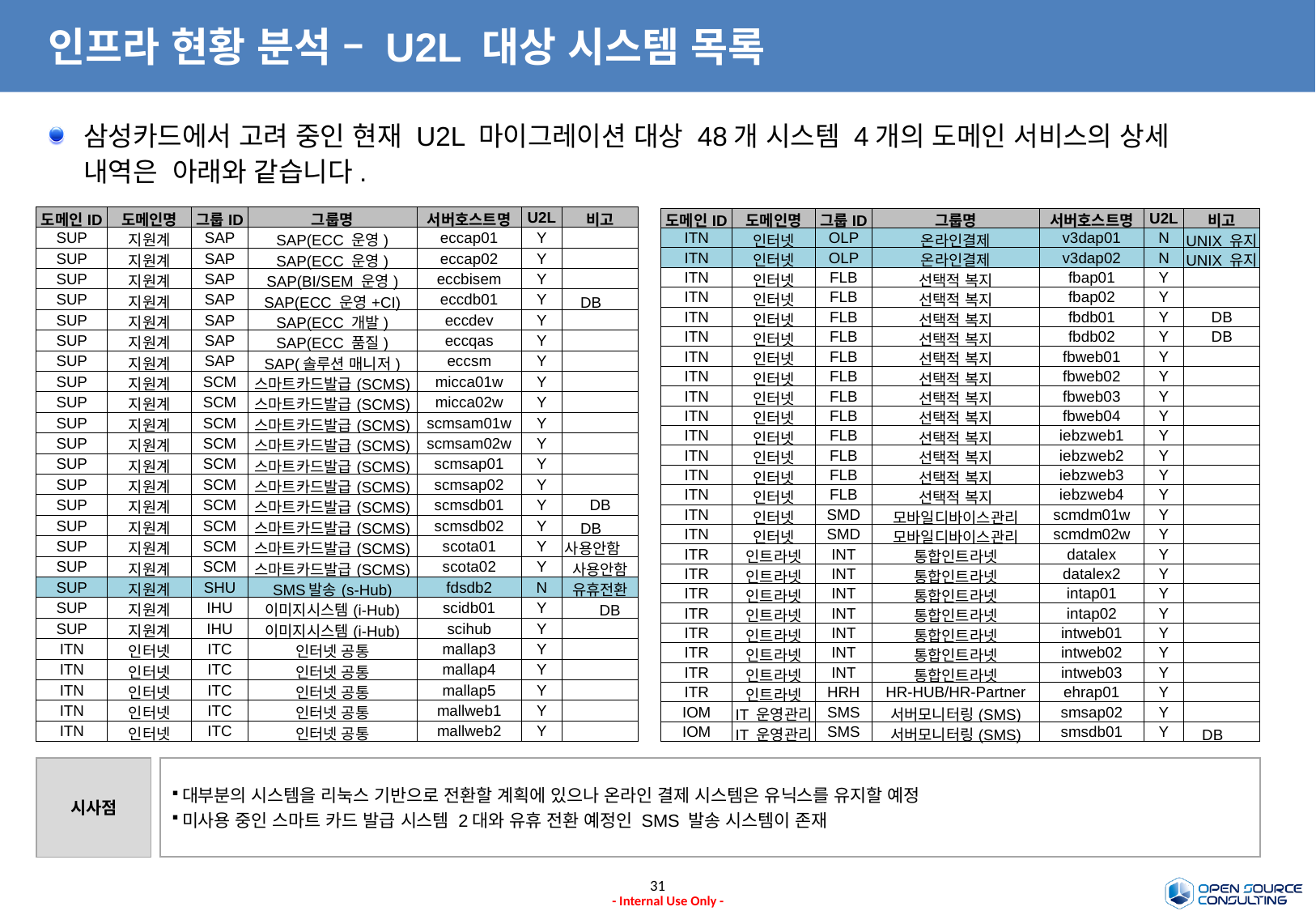

# 인프라 현황 분석 – U2L 대상 시스템 목록
삼성카드에서 고려 중인 현재 U2L 마이그레이션 대상 48개 시스템 4개의 도메인 서비스의 상세 내역은  아래와 같습니다.
| 도메인ID | 도메인명 | 그룹ID | 그룹명 | 서버호스트명 | U2L | 비고 |
| --- | --- | --- | --- | --- | --- | --- |
| SUP | 지원계 | SAP | SAP(ECC 운영) | eccap01 | Y |  |
| SUP | 지원계 | SAP | SAP(ECC 운영) | eccap02 | Y |  |
| SUP | 지원계 | SAP | SAP(BI/SEM 운영) | eccbisem | Y |  |
| SUP | 지원계 | SAP | SAP(ECC 운영+CI) | eccdb01 | Y | DB |
| SUP | 지원계 | SAP | SAP(ECC 개발) | eccdev | Y |  |
| SUP | 지원계 | SAP | SAP(ECC 품질) | eccqas | Y |  |
| SUP | 지원계 | SAP | SAP(솔루션 매니저) | eccsm | Y |  |
| SUP | 지원계 | SCM | 스마트카드발급(SCMS) | micca01w | Y |  |
| SUP | 지원계 | SCM | 스마트카드발급(SCMS) | micca02w | Y |  |
| SUP | 지원계 | SCM | 스마트카드발급(SCMS) | scmsam01w | Y |  |
| SUP | 지원계 | SCM | 스마트카드발급(SCMS) | scmsam02w | Y |  |
| SUP | 지원계 | SCM | 스마트카드발급(SCMS) | scmsap01 | Y |  |
| SUP | 지원계 | SCM | 스마트카드발급(SCMS) | scmsap02 | Y |  |
| SUP | 지원계 | SCM | 스마트카드발급(SCMS) | scmsdb01 | Y | DB |
| SUP | 지원계 | SCM | 스마트카드발급(SCMS) | scmsdb02 | Y | DB |
| SUP | 지원계 | SCM | 스마트카드발급(SCMS) | scota01 | Y | 사용안함 |
| SUP | 지원계 | SCM | 스마트카드발급(SCMS) | scota02 | Y | 사용안함 |
| SUP | 지원계 | SHU | SMS발송(s-Hub) | fdsdb2 | N | 유휴전환 |
| SUP | 지원계 | IHU | 이미지시스템(i-Hub) | scidb01 | Y | DB |
| SUP | 지원계 | IHU | 이미지시스템(i-Hub) | scihub | Y |  |
| ITN | 인터넷 | ITC | 인터넷 공통 | mallap3 | Y |  |
| ITN | 인터넷 | ITC | 인터넷 공통 | mallap4 | Y |  |
| ITN | 인터넷 | ITC | 인터넷 공통 | mallap5 | Y |  |
| ITN | 인터넷 | ITC | 인터넷 공통 | mallweb1 | Y |  |
| ITN | 인터넷 | ITC | 인터넷 공통 | mallweb2 | Y |  |
| 도메인ID | 도메인명 | 그룹ID | 그룹명 | 서버호스트명 | U2L | 비고 |
| --- | --- | --- | --- | --- | --- | --- |
| ITN | 인터넷 | OLP | 온라인결제 | v3dap01 | N | UNIX 유지 |
| ITN | 인터넷 | OLP | 온라인결제 | v3dap02 | N | UNIX 유지 |
| ITN | 인터넷 | FLB | 선택적 복지 | fbap01 | Y |  |
| ITN | 인터넷 | FLB | 선택적 복지 | fbap02 | Y |  |
| ITN | 인터넷 | FLB | 선택적 복지 | fbdb01 | Y | DB |
| ITN | 인터넷 | FLB | 선택적 복지 | fbdb02 | Y | DB |
| ITN | 인터넷 | FLB | 선택적 복지 | fbweb01 | Y |  |
| ITN | 인터넷 | FLB | 선택적 복지 | fbweb02 | Y |  |
| ITN | 인터넷 | FLB | 선택적 복지 | fbweb03 | Y |  |
| ITN | 인터넷 | FLB | 선택적 복지 | fbweb04 | Y |  |
| ITN | 인터넷 | FLB | 선택적 복지 | iebzweb1 | Y |  |
| ITN | 인터넷 | FLB | 선택적 복지 | iebzweb2 | Y |  |
| ITN | 인터넷 | FLB | 선택적 복지 | iebzweb3 | Y |  |
| ITN | 인터넷 | FLB | 선택적 복지 | iebzweb4 | Y |  |
| ITN | 인터넷 | SMD | 모바일디바이스관리 | scmdm01w | Y |  |
| ITN | 인터넷 | SMD | 모바일디바이스관리 | scmdm02w | Y |  |
| ITR | 인트라넷 | INT | 통합인트라넷 | datalex | Y |  |
| ITR | 인트라넷 | INT | 통합인트라넷 | datalex2 | Y |  |
| ITR | 인트라넷 | INT | 통합인트라넷 | intap01 | Y |  |
| ITR | 인트라넷 | INT | 통합인트라넷 | intap02 | Y |  |
| ITR | 인트라넷 | INT | 통합인트라넷 | intweb01 | Y |  |
| ITR | 인트라넷 | INT | 통합인트라넷 | intweb02 | Y |  |
| ITR | 인트라넷 | INT | 통합인트라넷 | intweb03 | Y |  |
| ITR | 인트라넷 | HRH | HR-HUB/HR-Partner | ehrap01 | Y |  |
| IOM | IT 운영관리 | SMS | 서버모니터링(SMS) | smsap02 | Y |  |
| IOM | IT 운영관리 | SMS | 서버모니터링(SMS) | smsdb01 | Y | DB |
시사점
대부분의 시스템을 리눅스 기반으로 전환할 계획에 있으나 온라인 결제 시스템은 유닉스를 유지할 예정
미사용 중인 스마트 카드 발급 시스템 2대와 유휴 전환 예정인 SMS 발송 시스템이 존재